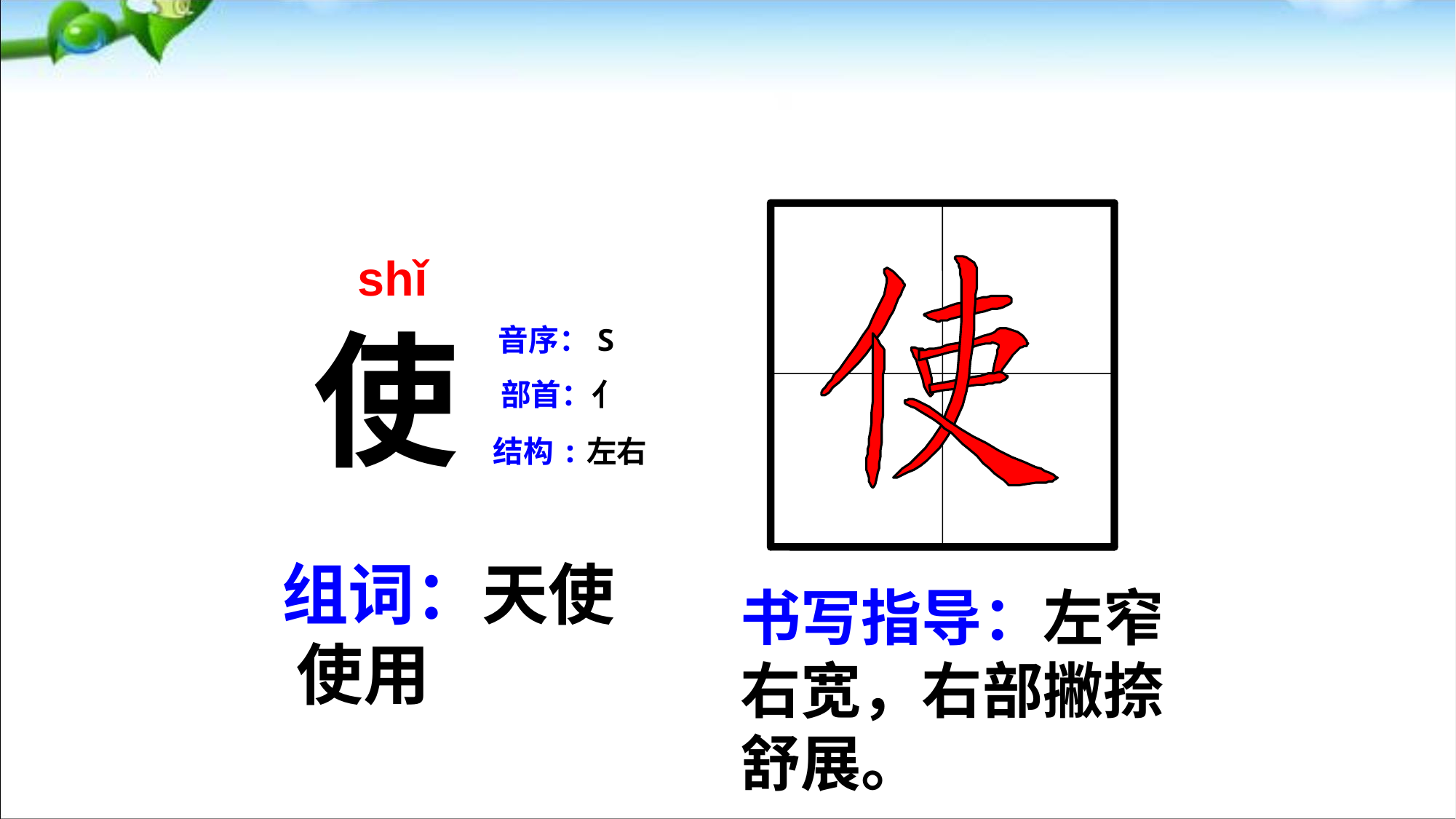

shǐ

使
音序：S

部首：亻

结构:左右
组词：天使  使用
书写指导：左窄右宽，右部撇捺舒展。